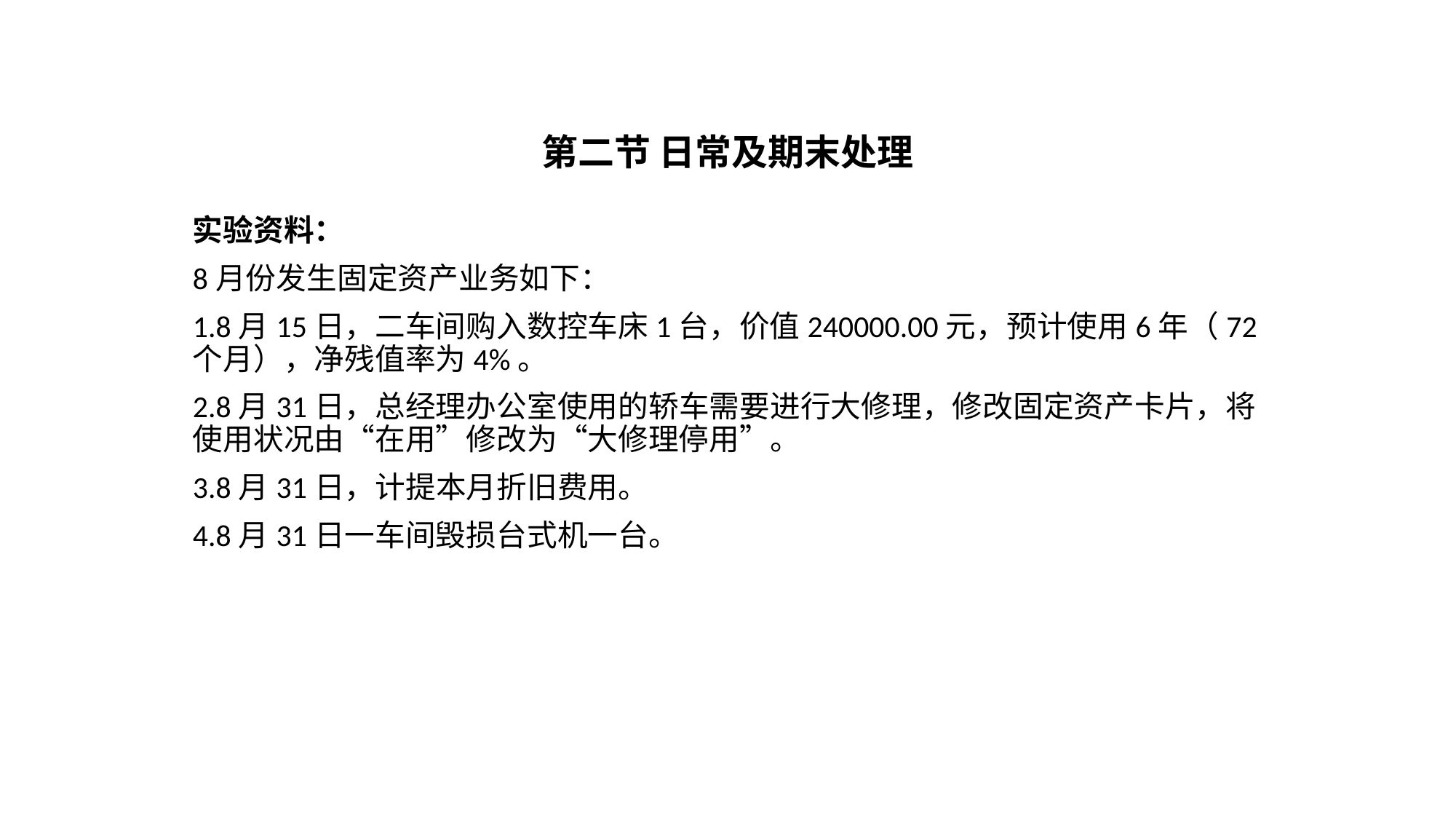

# 第二节 日常及期末处理
实验资料：
8月份发生固定资产业务如下：
1.8月15日，二车间购入数控车床1台，价值240000.00元，预计使用6年（72个月），净残值率为4%。
2.8月31日，总经理办公室使用的轿车需要进行大修理，修改固定资产卡片，将使用状况由“在用”修改为“大修理停用”。
3.8月31日，计提本月折旧费用。
4.8月31日一车间毁损台式机一台。